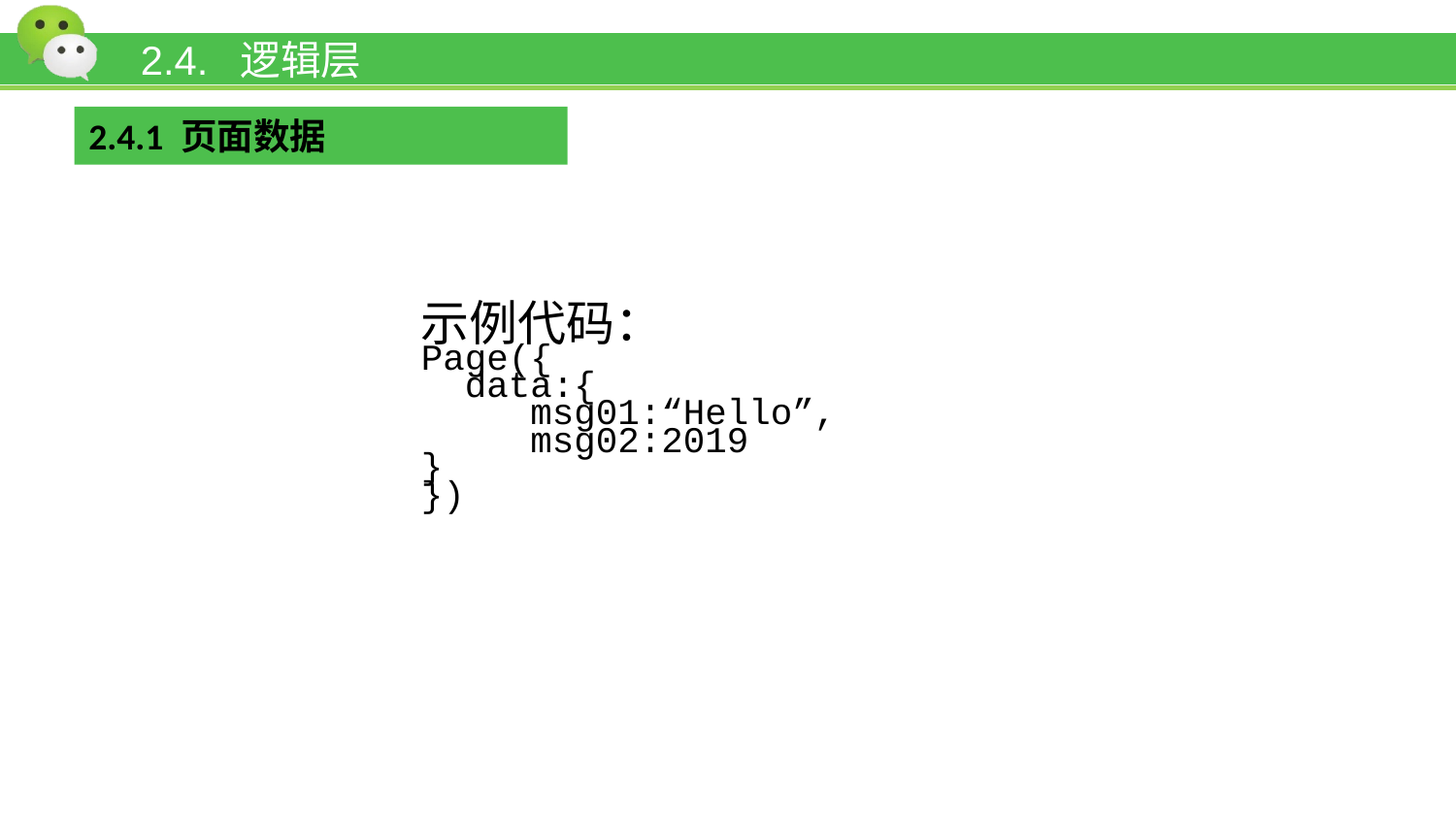

# 2.4.  逻辑层
2.4.1 页面数据
示例代码：
Page({
  data:{
     msg01:“Hello”,
     msg02:2019
}
})